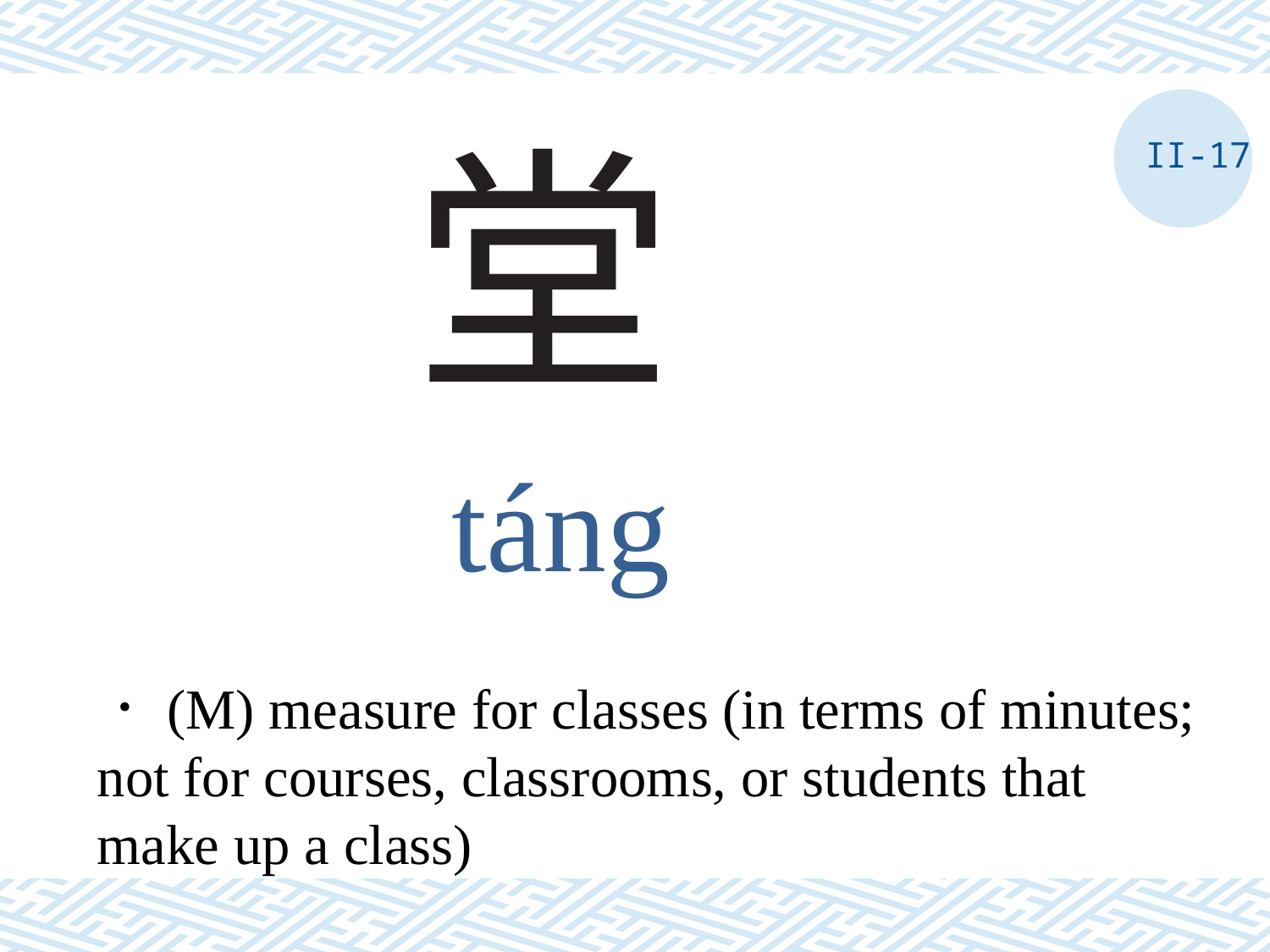

# 堂
II-17

táng
．(M) measure for classes (in terms of minutes; not for courses, classrooms, or students that make up a class)